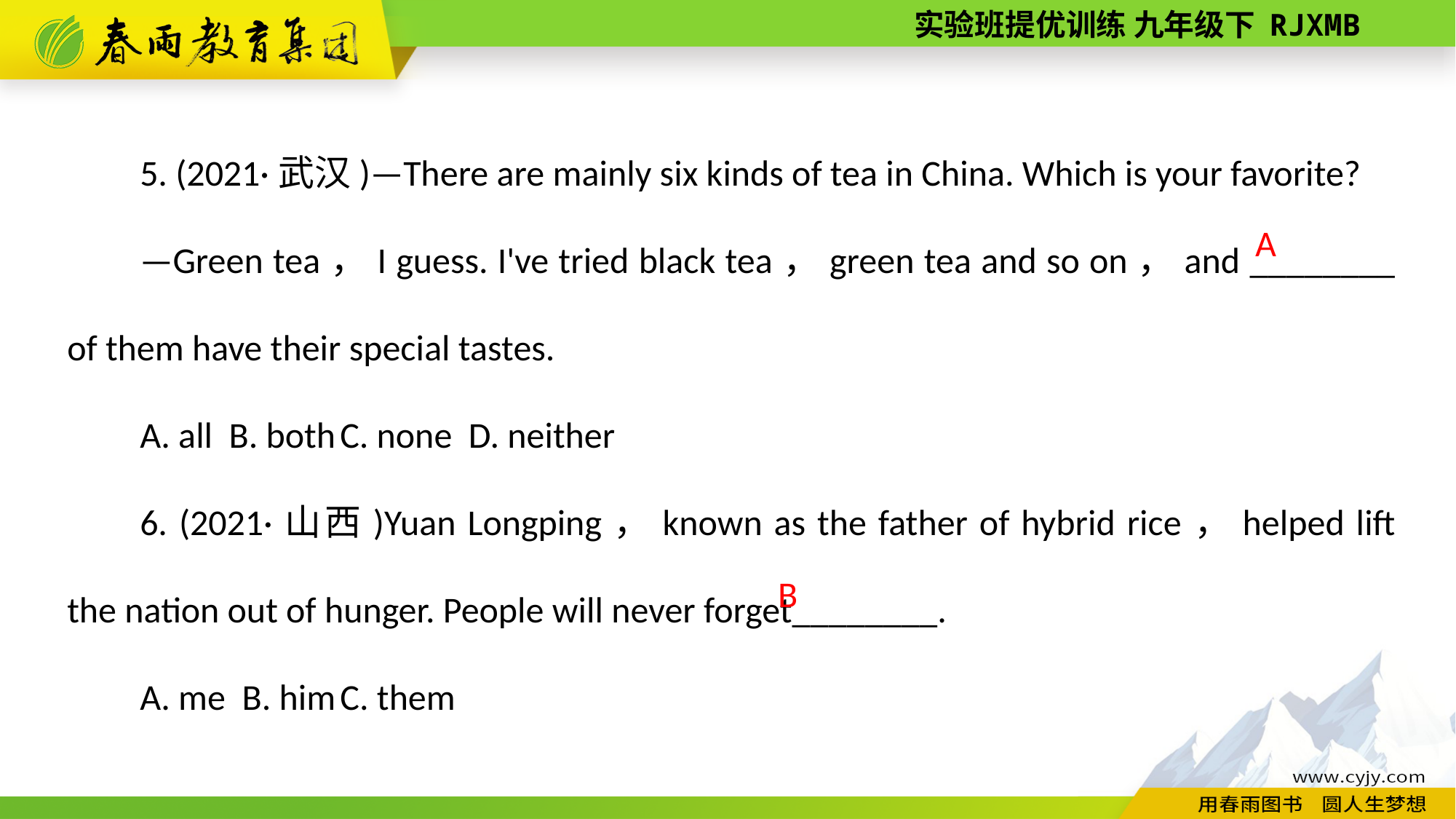

5. (2021·武汉)—There are mainly six kinds of tea in China. Which is your favorite?
—Green tea，I guess. I've tried black tea，green tea and so on，and ________ of them have their special tastes.
A. all  B. both C. none  D. neither
6. (2021·山西)Yuan Longping，known as the father of hybrid rice，helped lift the nation out of hunger. People will never forget________.
A. me  B. him C. them
 A
B